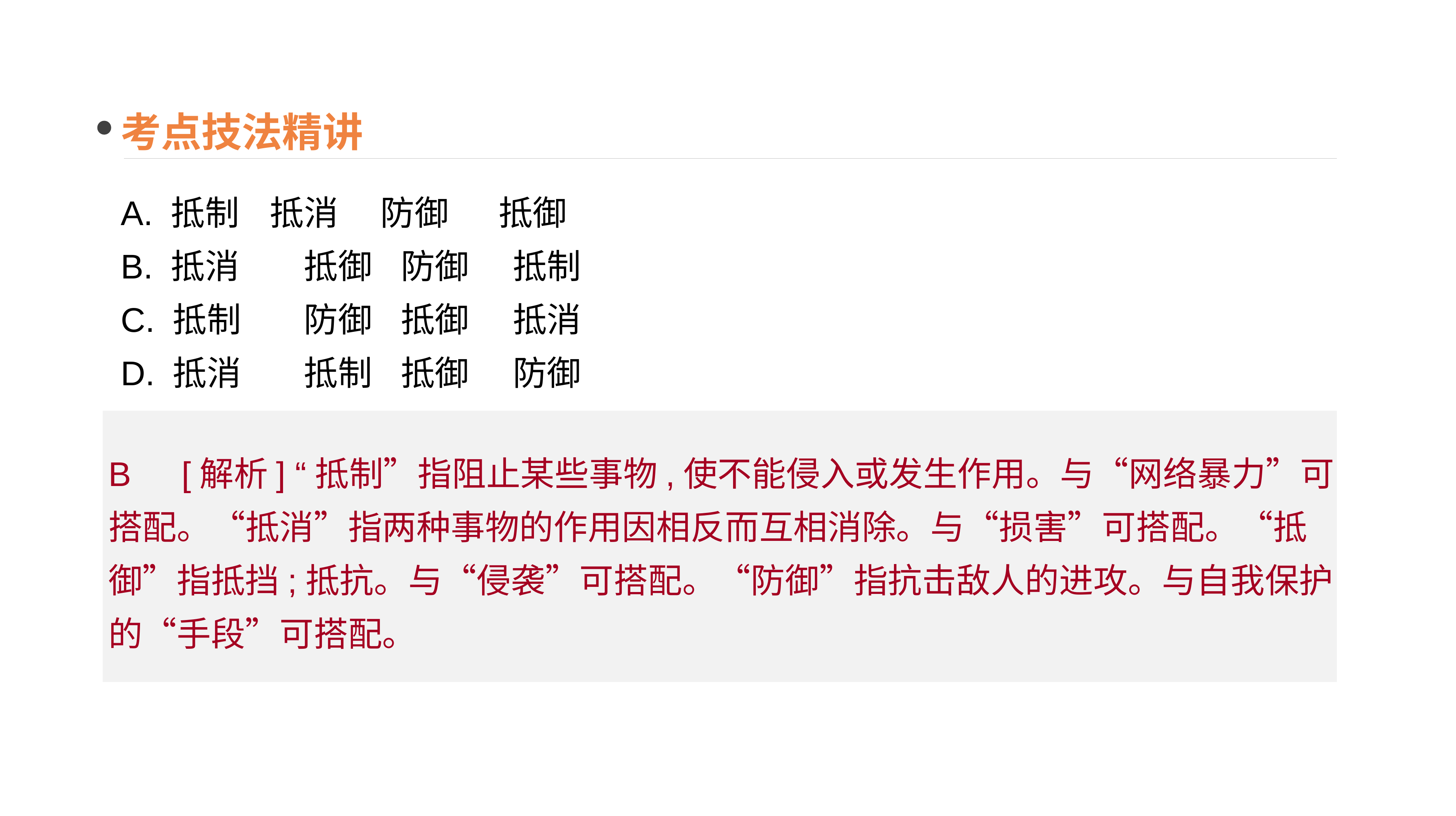

考点技法精讲

A. 抵制    抵消　 防御　  抵御
B. 抵消	  抵御	防御	抵制
C. 抵制	  防御	抵御	抵消
D. 抵消	  抵制	抵御	防御

B　[解析] “抵制”指阻止某些事物,使不能侵入或发生作用。与“网络暴力”可搭配。“抵消”指两种事物的作用因相反而互相消除。与“损害”可搭配。“抵御”指抵挡;抵抗。与“侵袭”可搭配。“防御”指抗击敌人的进攻。与自我保护的“手段”可搭配。